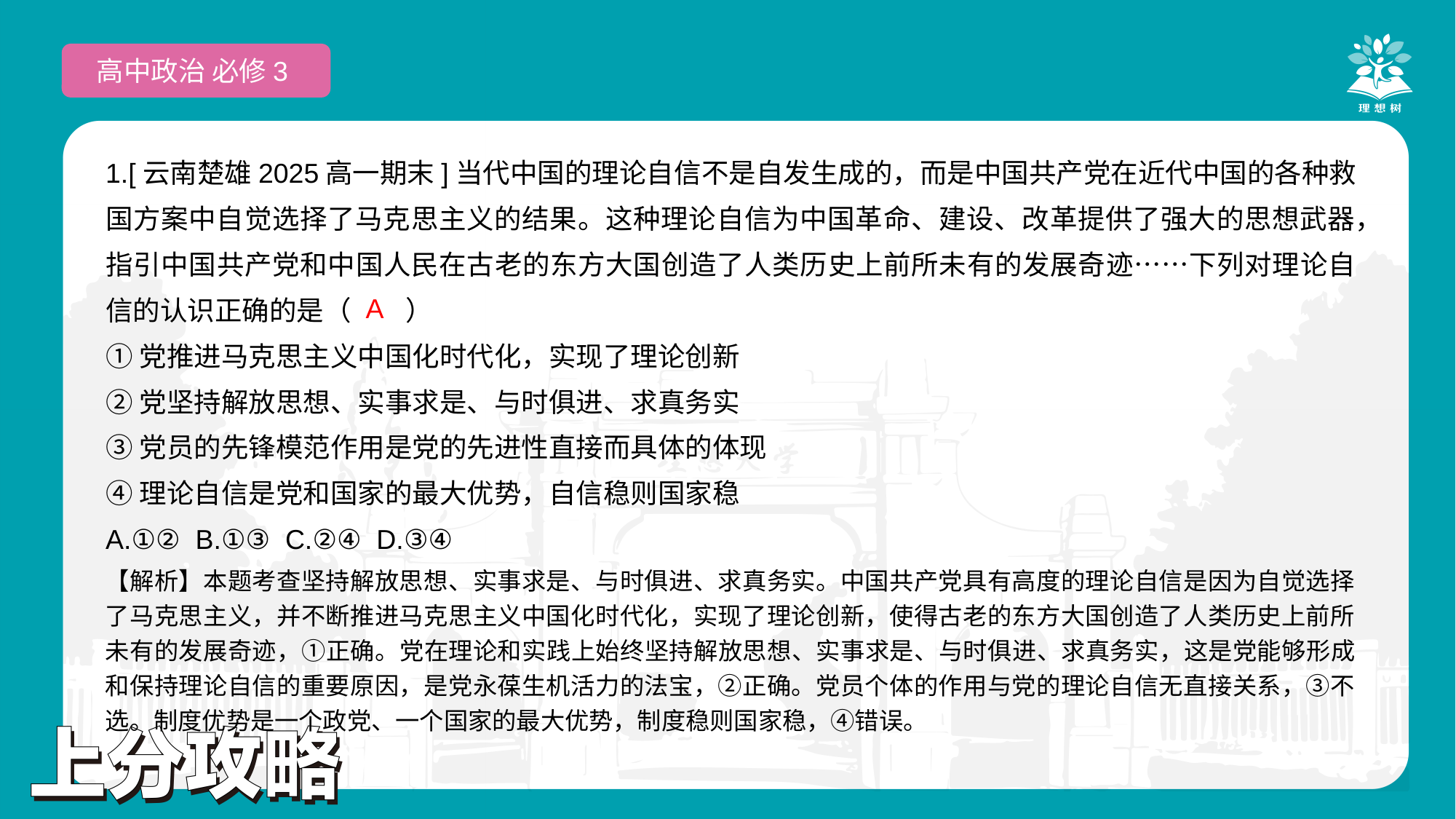

高中政治 必修3
1.[云南楚雄2025高一期末]当代中国的理论自信不是自发生成的，而是中国共产党在近代中国的各种救国方案中自觉选择了马克思主义的结果。这种理论自信为中国革命、建设、改革提供了强大的思想武器，指引中国共产党和中国人民在古老的东方大国创造了人类历史上前所未有的发展奇迹……下列对理论自信的认识正确的是（　　）
①党推进马克思主义中国化时代化，实现了理论创新
②党坚持解放思想、实事求是、与时俱进、求真务实
③党员的先锋模范作用是党的先进性直接而具体的体现
④理论自信是党和国家的最大优势，自信稳则国家稳
A.①②  B.①③  C.②④  D.③④
 A
【解析】本题考查坚持解放思想、实事求是、与时俱进、求真务实。中国共产党具有高度的理论自信是因为自觉选择了马克思主义，并不断推进马克思主义中国化时代化，实现了理论创新，使得古老的东方大国创造了人类历史上前所未有的发展奇迹，①正确。党在理论和实践上始终坚持解放思想、实事求是、与时俱进、求真务实，这是党能够形成和保持理论自信的重要原因，是党永葆生机活力的法宝，②正确。党员个体的作用与党的理论自信无直接关系，③不选。制度优势是一个政党、一个国家的最大优势，制度稳则国家稳，④错误。